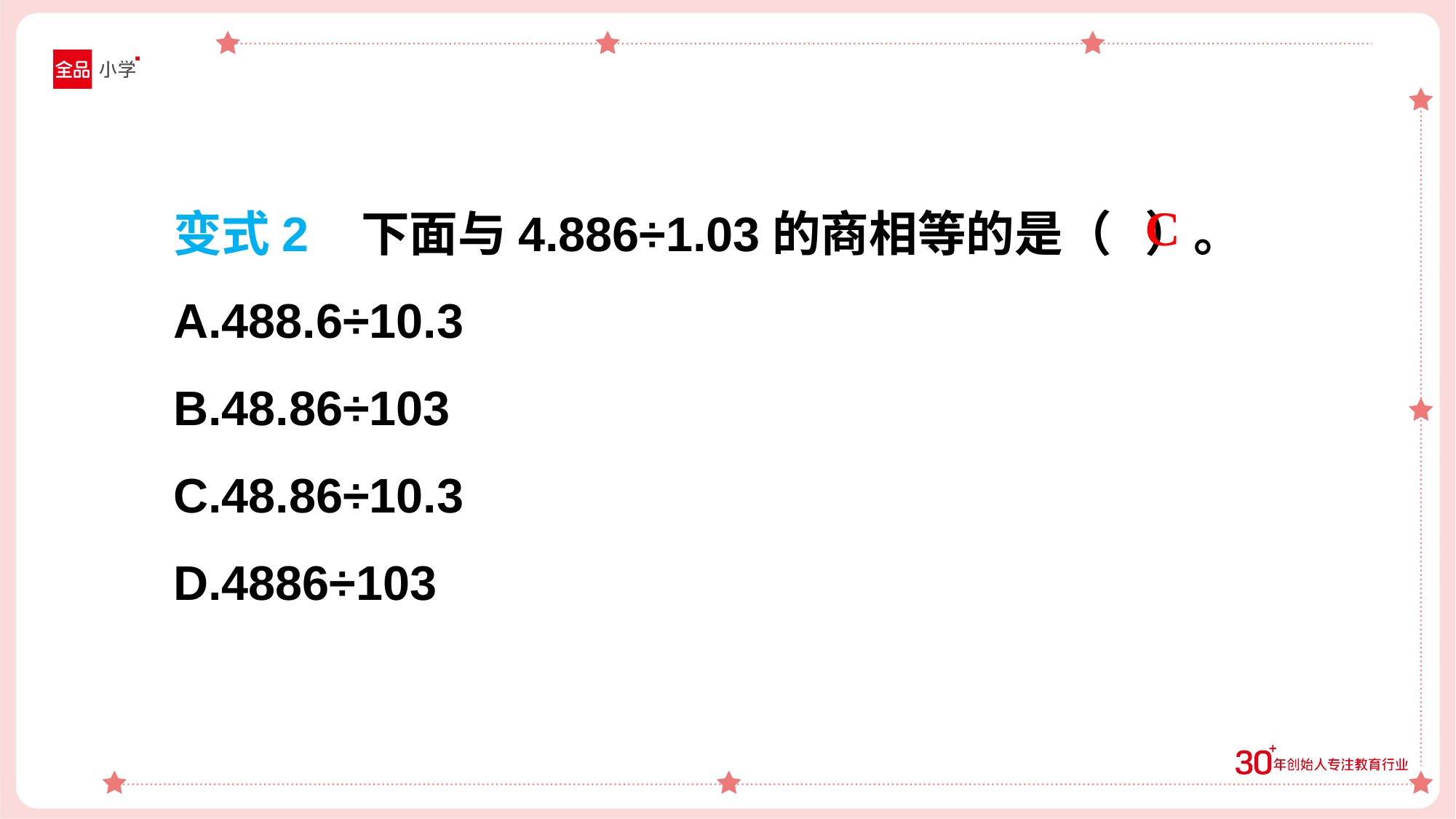

变式2   下面与4.886÷1.03的商相等的是（   ）。
A.488.6÷10.3
B.48.86÷103
C.48.86÷10.3
D.4886÷103

C